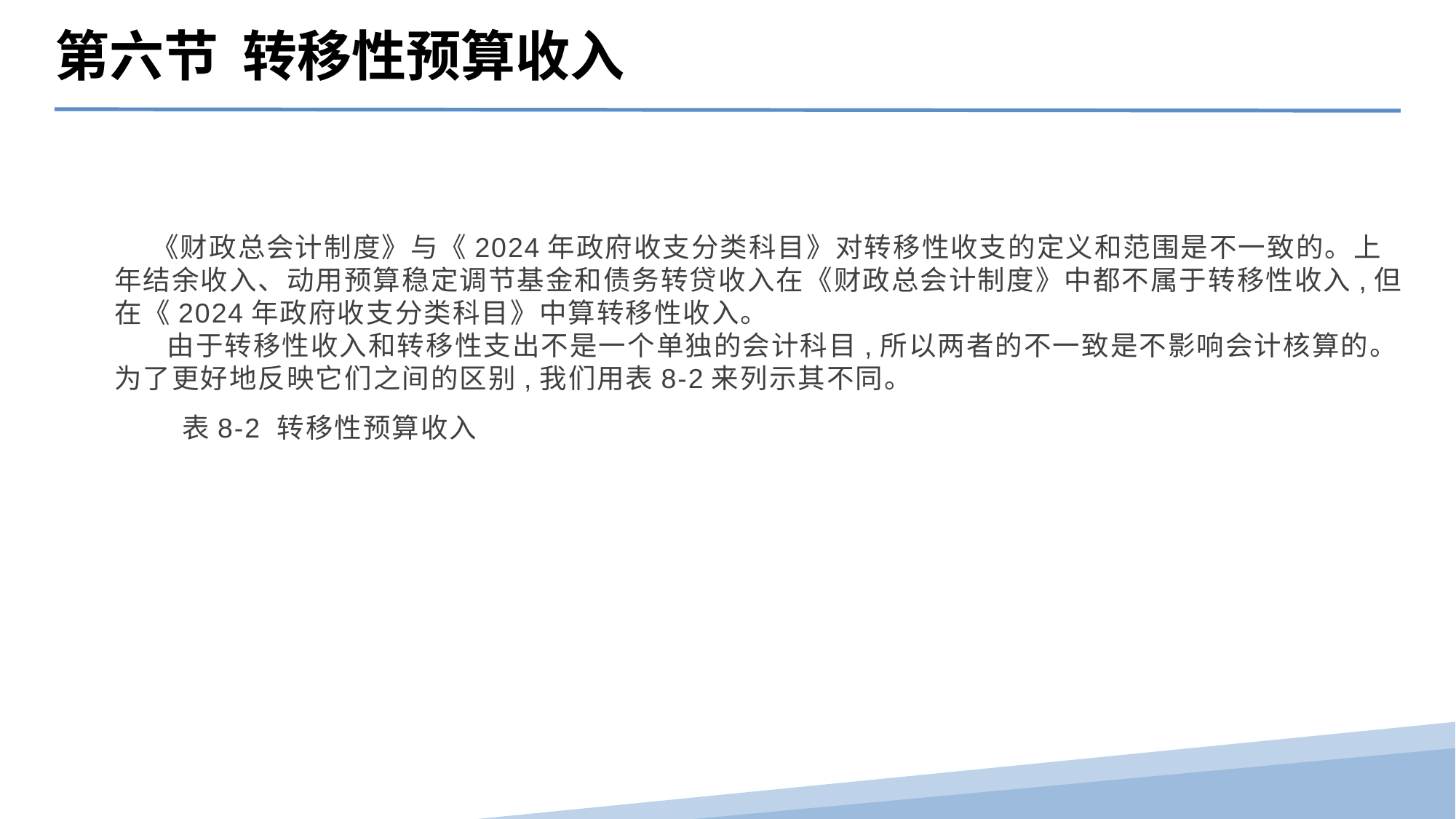

第六节  转移性预算收入
    《财政总会计制度》与《2024年政府收支分类科目》对转移性收支的定义和范围是不一致的。上年结余收入、动用预算稳定调节基金和债务转贷收入在《财政总会计制度》中都不属于转移性收入,但在《2024年政府收支分类科目》中算转移性收入。
      由于转移性收入和转移性支出不是一个单独的会计科目,所以两者的不一致是不影响会计核算的。为了更好地反映它们之间的区别,我们用表8-2来列示其不同。
        表8-2 转移性预算收入